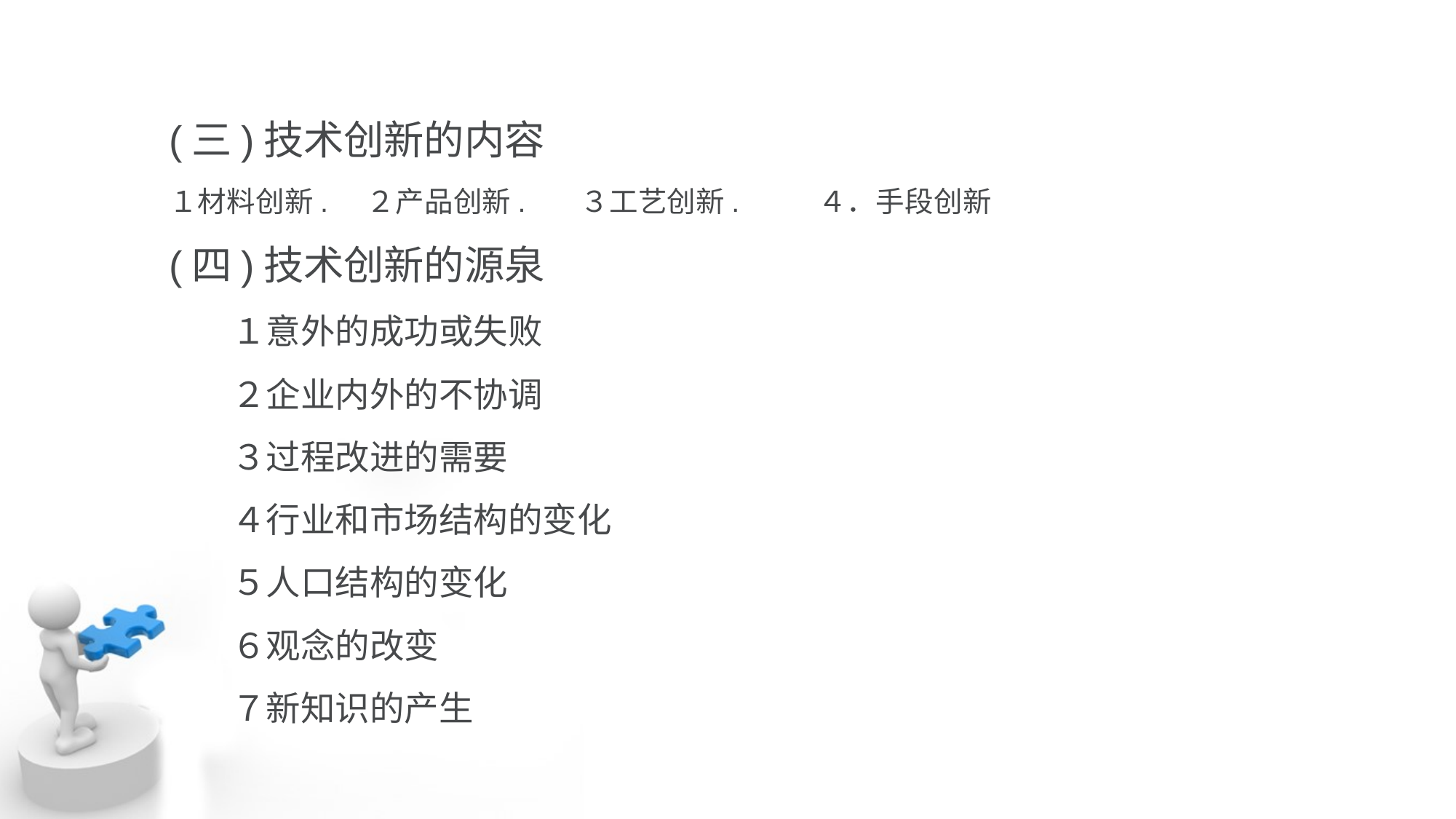

(三)技术创新的内容
１材料创新.    ２产品创新.      ３工艺创新.         ４．手段创新
(四)技术创新的源泉
       １意外的成功或失败
       ２企业内外的不协调
       ３过程改进的需要
       ４行业和市场结构的变化
       ５人口结构的变化
       ６观念的改变
       ７新知识的产生